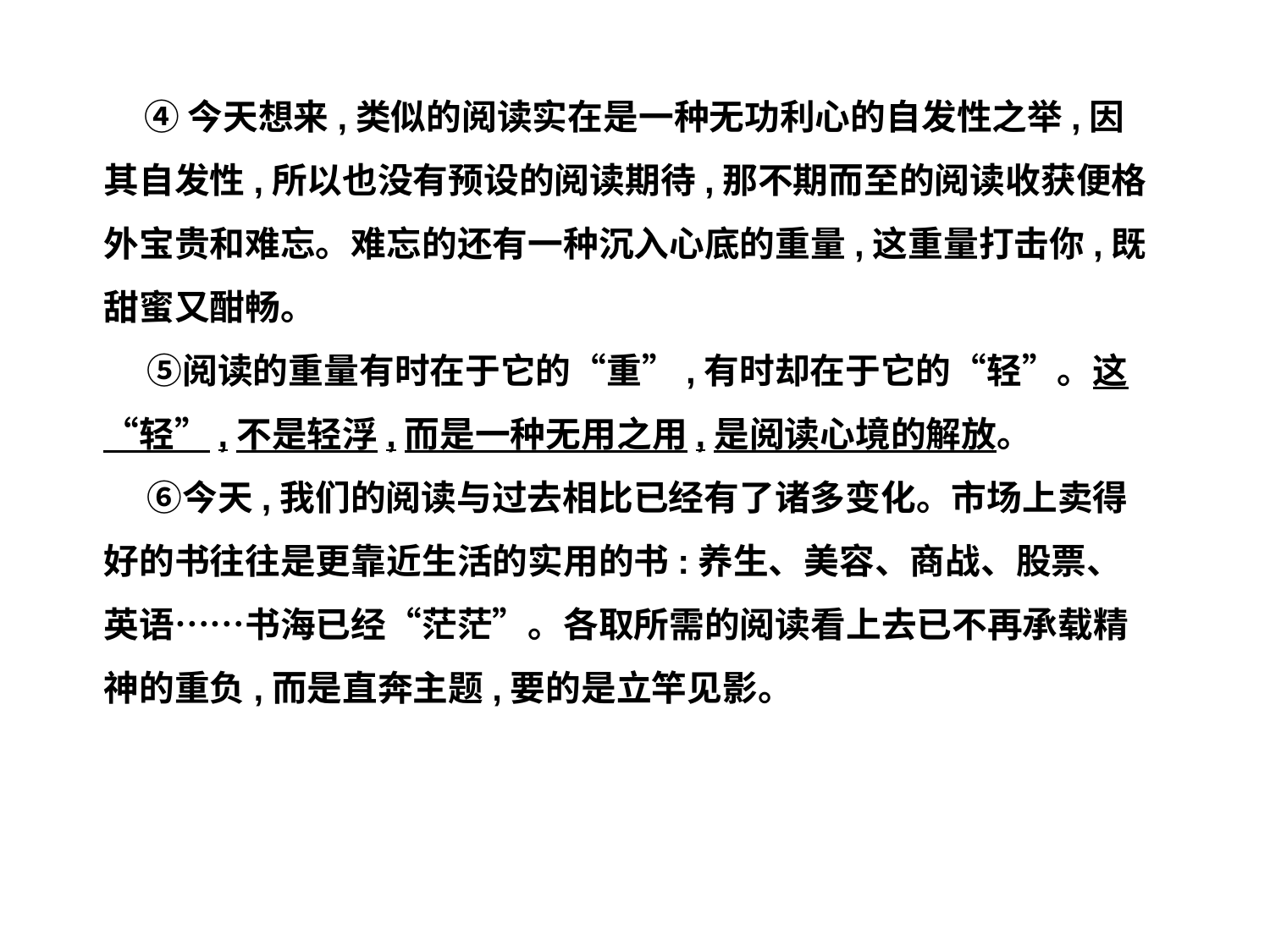

④今天想来,类似的阅读实在是一种无功利心的自发性之举,因其自发性,所以也没有预设的阅读期待,那不期而至的阅读收获便格外宝贵和难忘。难忘的还有一种沉入心底的重量,这重量打击你,既甜蜜又酣畅。
　 ⑤阅读的重量有时在于它的“重”,有时却在于它的“轻”。这“轻”,不是轻浮,而是一种无用之用,是阅读心境的解放。
　 ⑥今天,我们的阅读与过去相比已经有了诸多变化。市场上卖得好的书往往是更靠近生活的实用的书:养生、美容、商战、股票、英语……书海已经“茫茫”。各取所需的阅读看上去已不再承载精神的重负,而是直奔主题,要的是立竿见影。